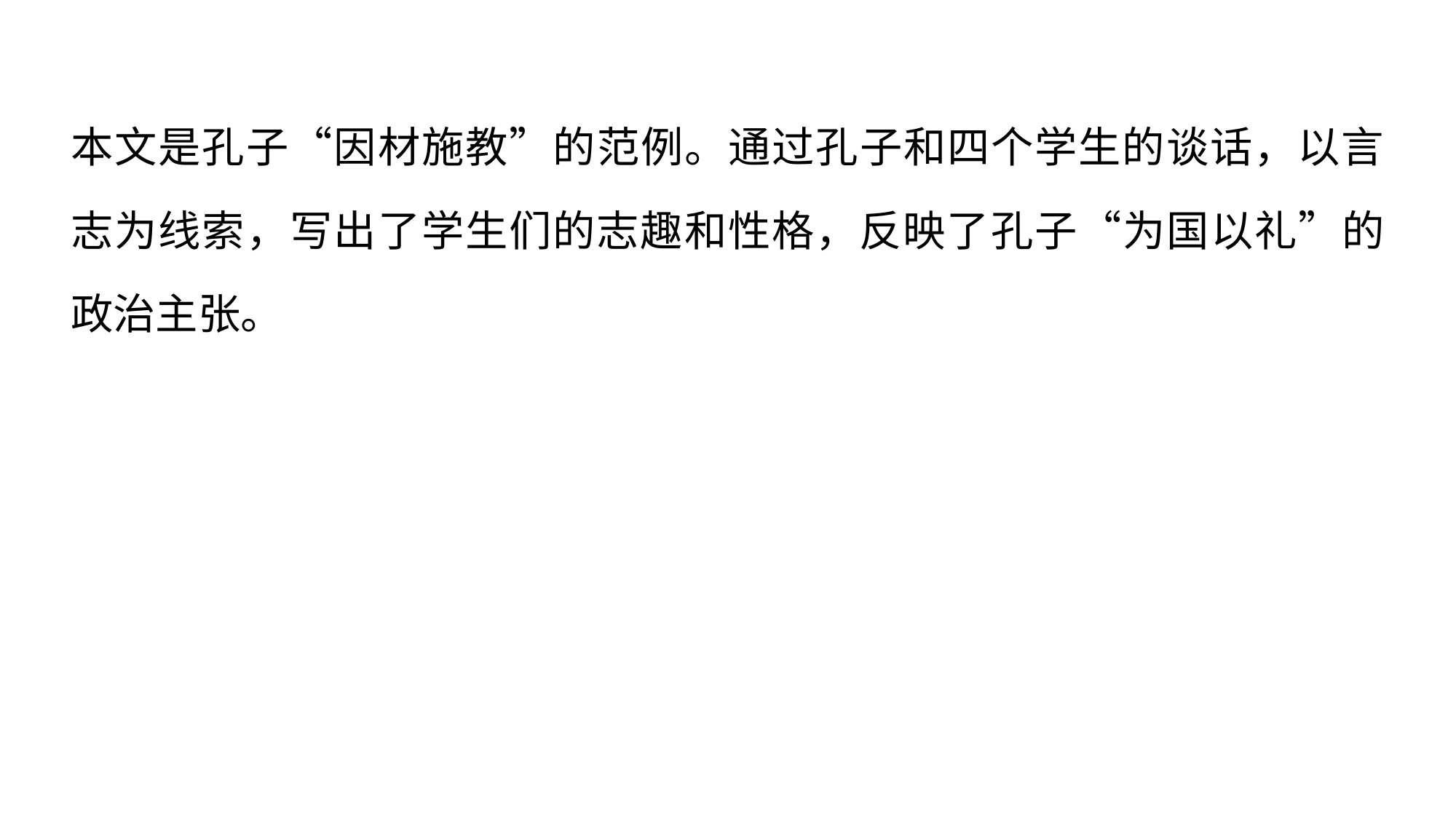

本文是孔子“因材施教”的范例。通过孔子和四个学生的谈话，以言志为线索，写出了学生们的志趣和性格，反映了孔子“为国以礼”的政治主张。